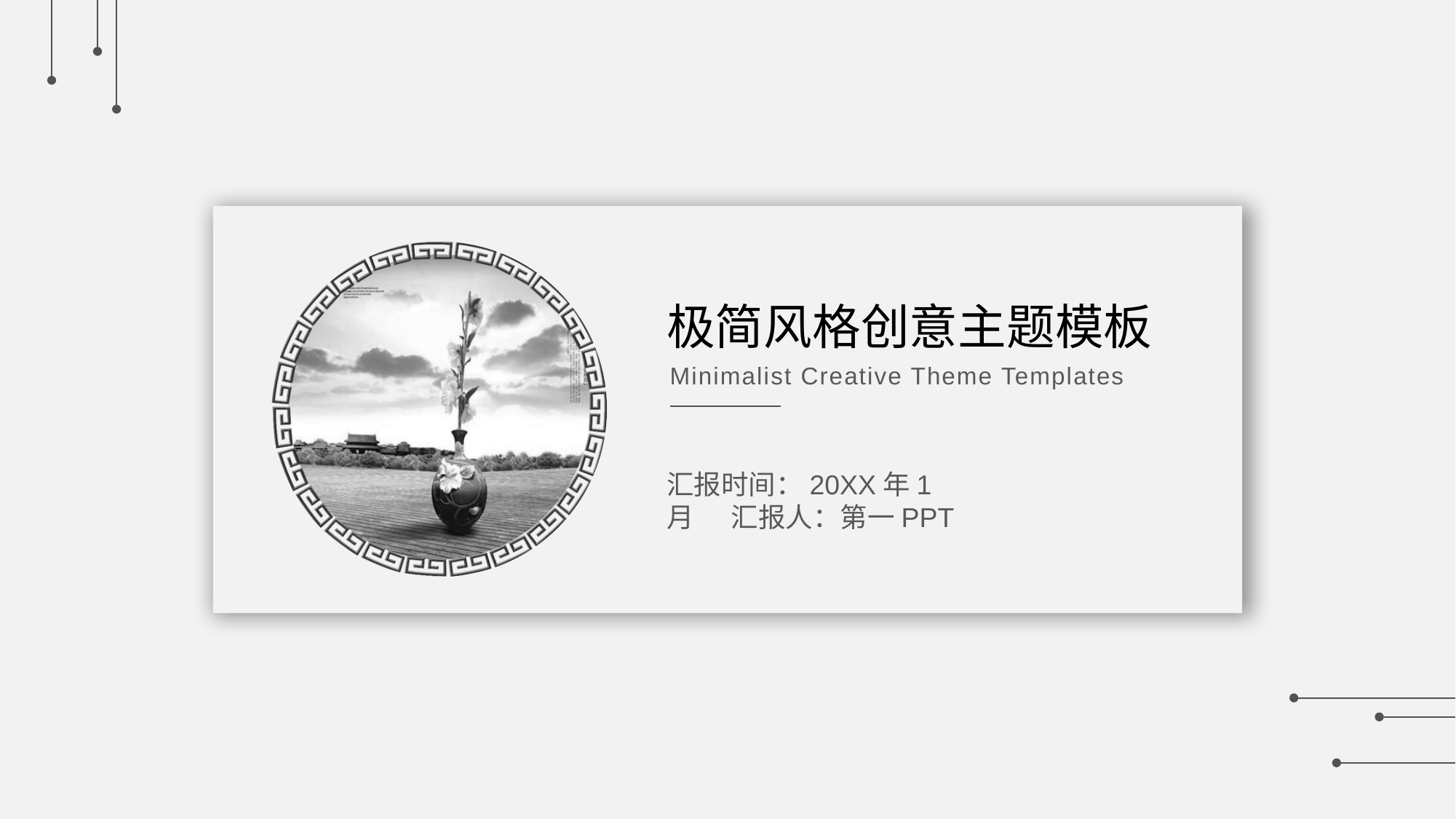

极简风格创意主题模板
Minimalist Creative Theme Templates
汇报时间：20XX年1月      汇报人：第一PPT